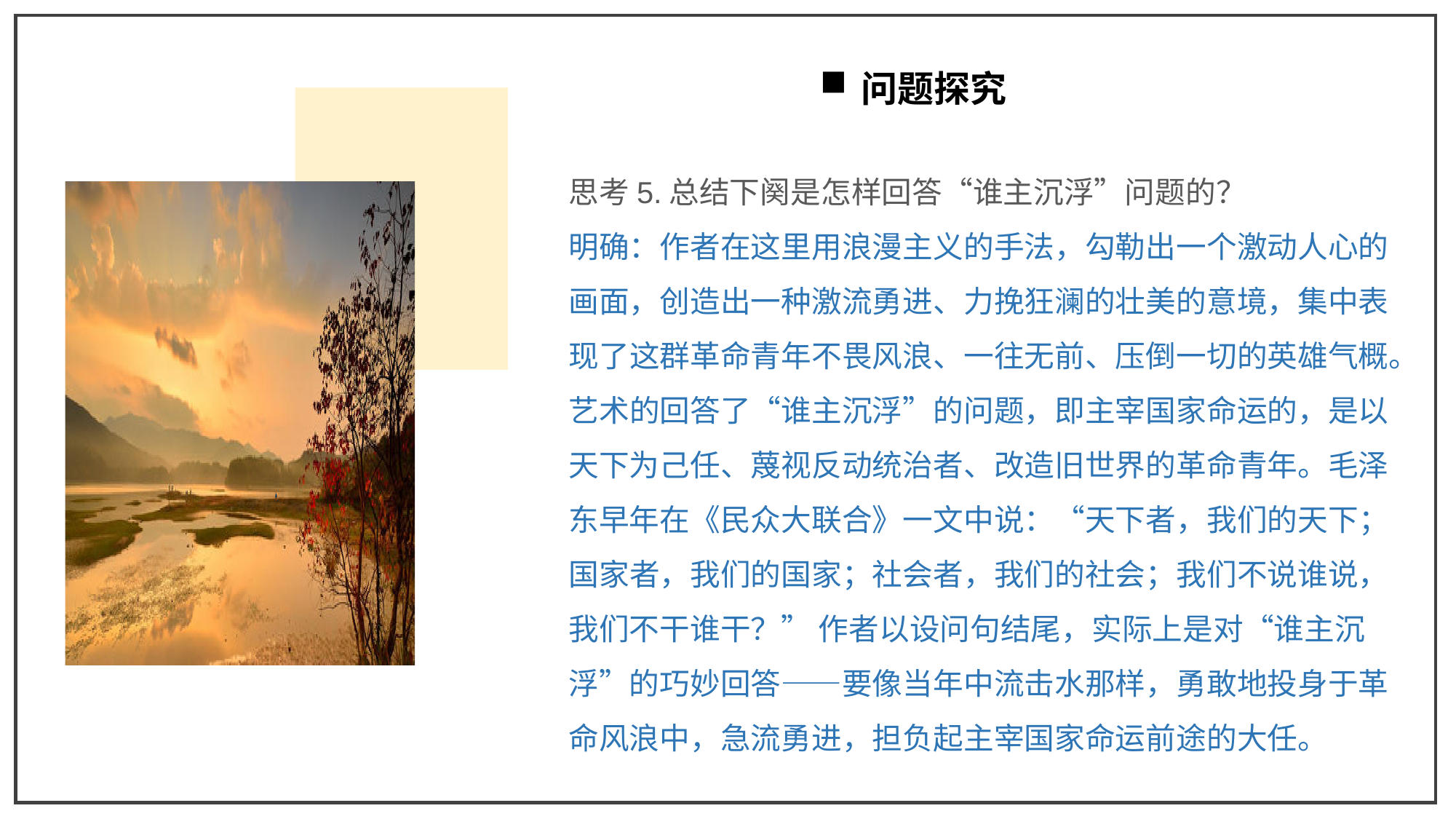

问题探究

思考5.总结下阕是怎样回答“谁主沉浮”问题的？
明确：作者在这里用浪漫主义的手法，勾勒出一个激动人心的画面，创造出一种激流勇进、力挽狂澜的壮美的意境，集中表现了这群革命青年不畏风浪、一往无前、压倒一切的英雄气概。艺术的回答了“谁主沉浮”的问题，即主宰国家命运的，是以天下为己任、蔑视反动统治者、改造旧世界的革命青年。毛泽东早年在《民众大联合》一文中说：“天下者，我们的天下；国家者，我们的国家；社会者，我们的社会；我们不说谁说，我们不干谁干？” 作者以设问句结尾，实际上是对“谁主沉浮”的巧妙回答——要像当年中流击水那样，勇敢地投身于革命风浪中，急流勇进，担负起主宰国家命运前途的大任。